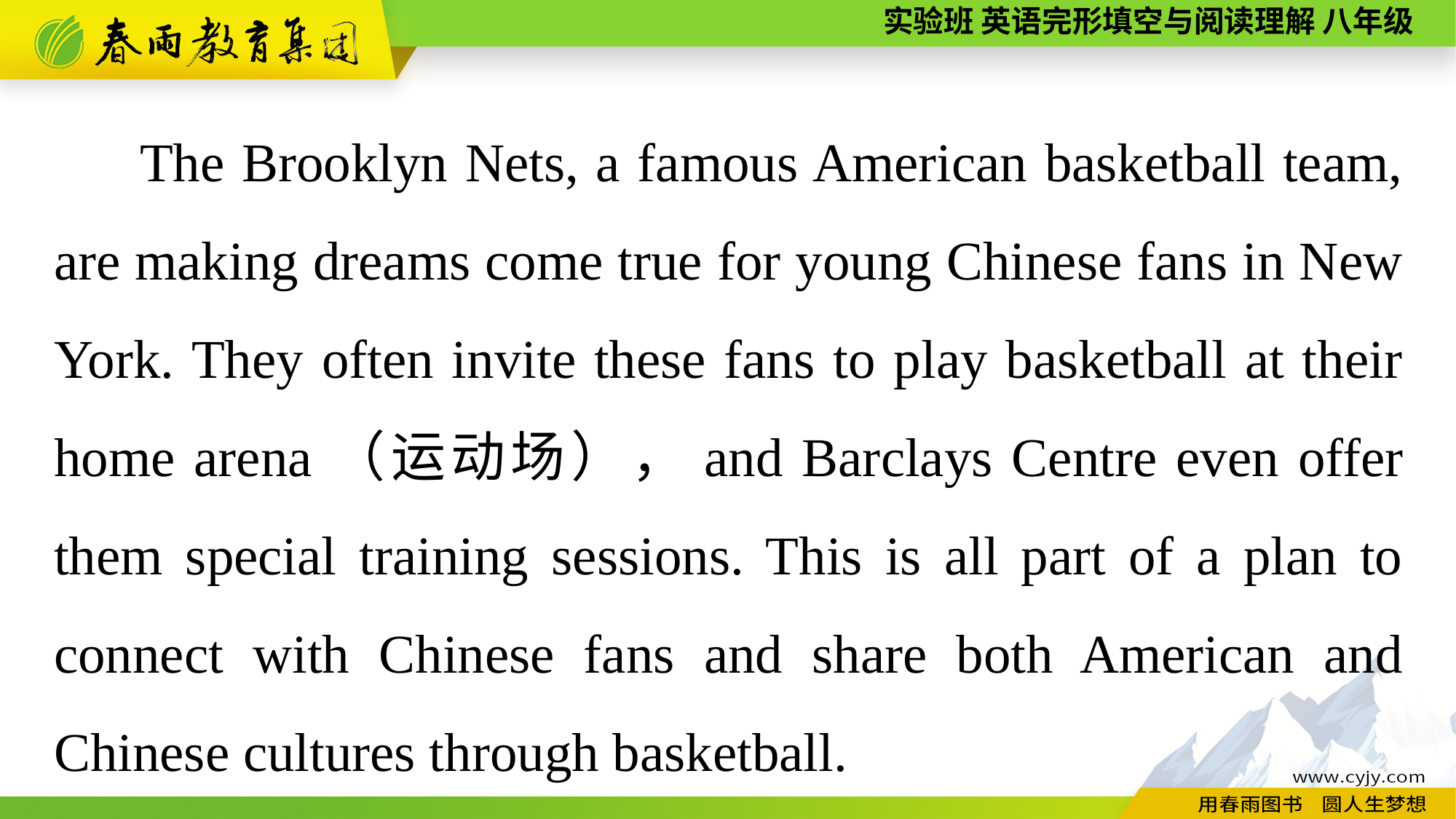

The Brooklyn Nets, a famous American basketball team, are making dreams come true for young Chinese fans in New York. They often invite these fans to play basketball at their home arena（运动场），and Barclays Centre even offer them special training sessions. This is all part of a plan to connect with Chinese fans and share both American and Chinese cultures through basketball.